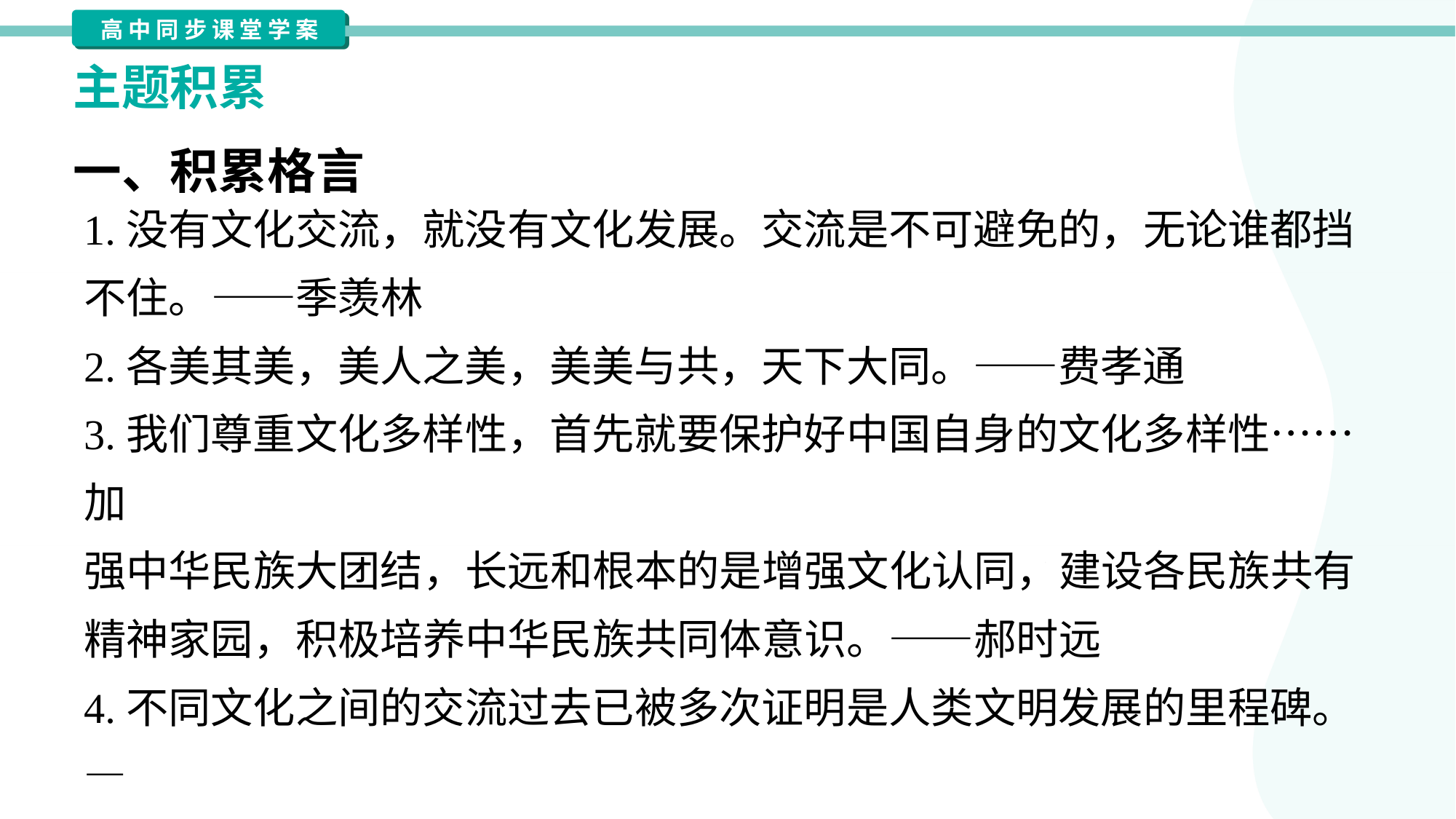

主题积累
一、积累格言
1.没有文化交流，就没有文化发展。交流是不可避免的，无论谁都挡不住。——季羡林
2.各美其美，美人之美，美美与共，天下大同。——费孝通
3.我们尊重文化多样性，首先就要保护好中国自身的文化多样性……加
强中华民族大团结，长远和根本的是增强文化认同，建设各民族共有
精神家园，积极培养中华民族共同体意识。——郝时远
4.不同文化之间的交流过去已被多次证明是人类文明发展的里程碑。—
—罗素